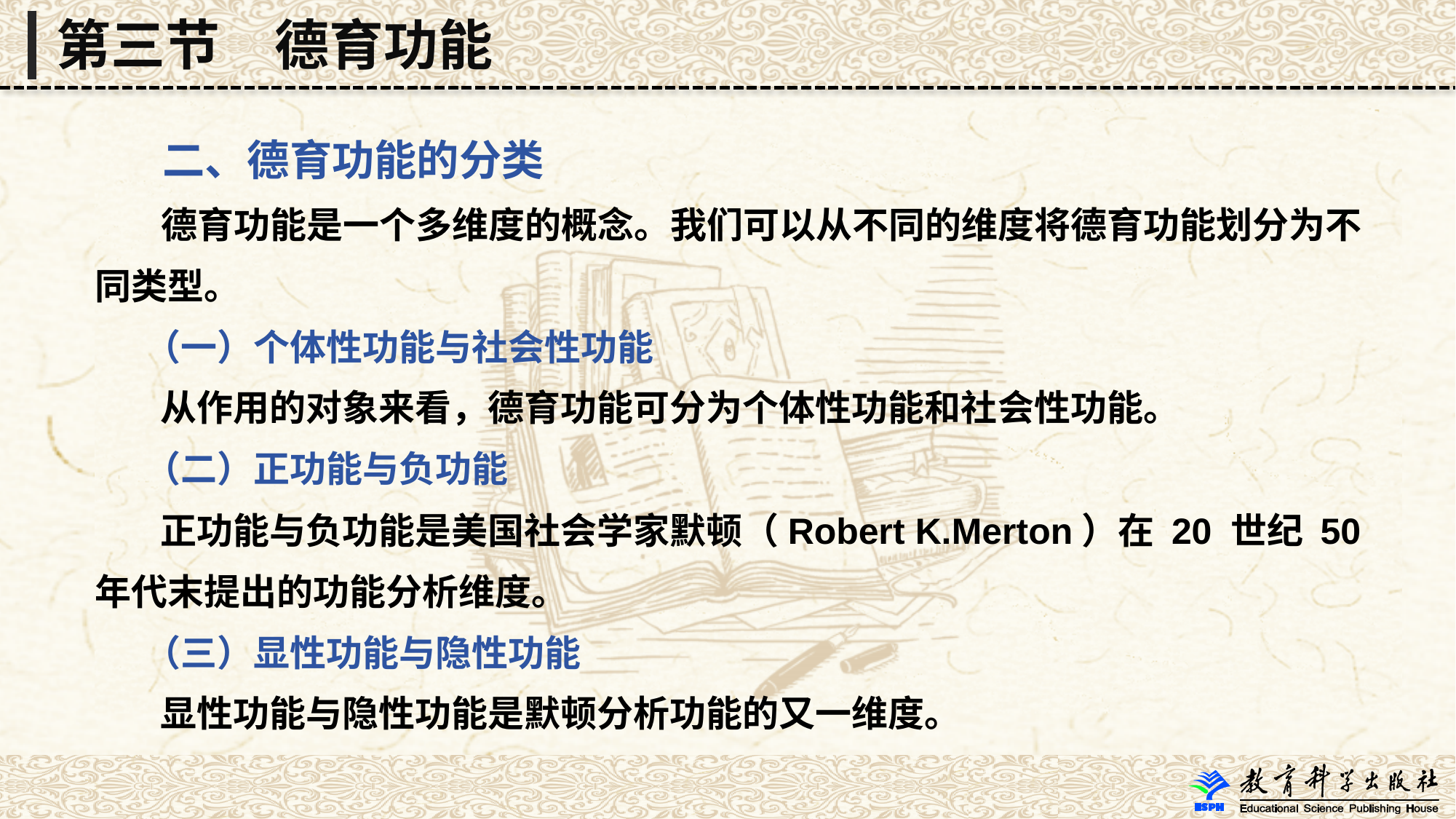

第三节　德育功能
      二、德育功能的分类
       德育功能是一个多维度的概念。我们可以从不同的维度将德育功能划分为不同类型。
     （一）个体性功能与社会性功能
       从作用的对象来看，德育功能可分为个体性功能和社会性功能。
     （二）正功能与负功能
       正功能与负功能是美国社会学家默顿（Robert K.Merton）在 20 世纪 50年代末提出的功能分析维度。
     （三）显性功能与隐性功能
       显性功能与隐性功能是默顿分析功能的又一维度。